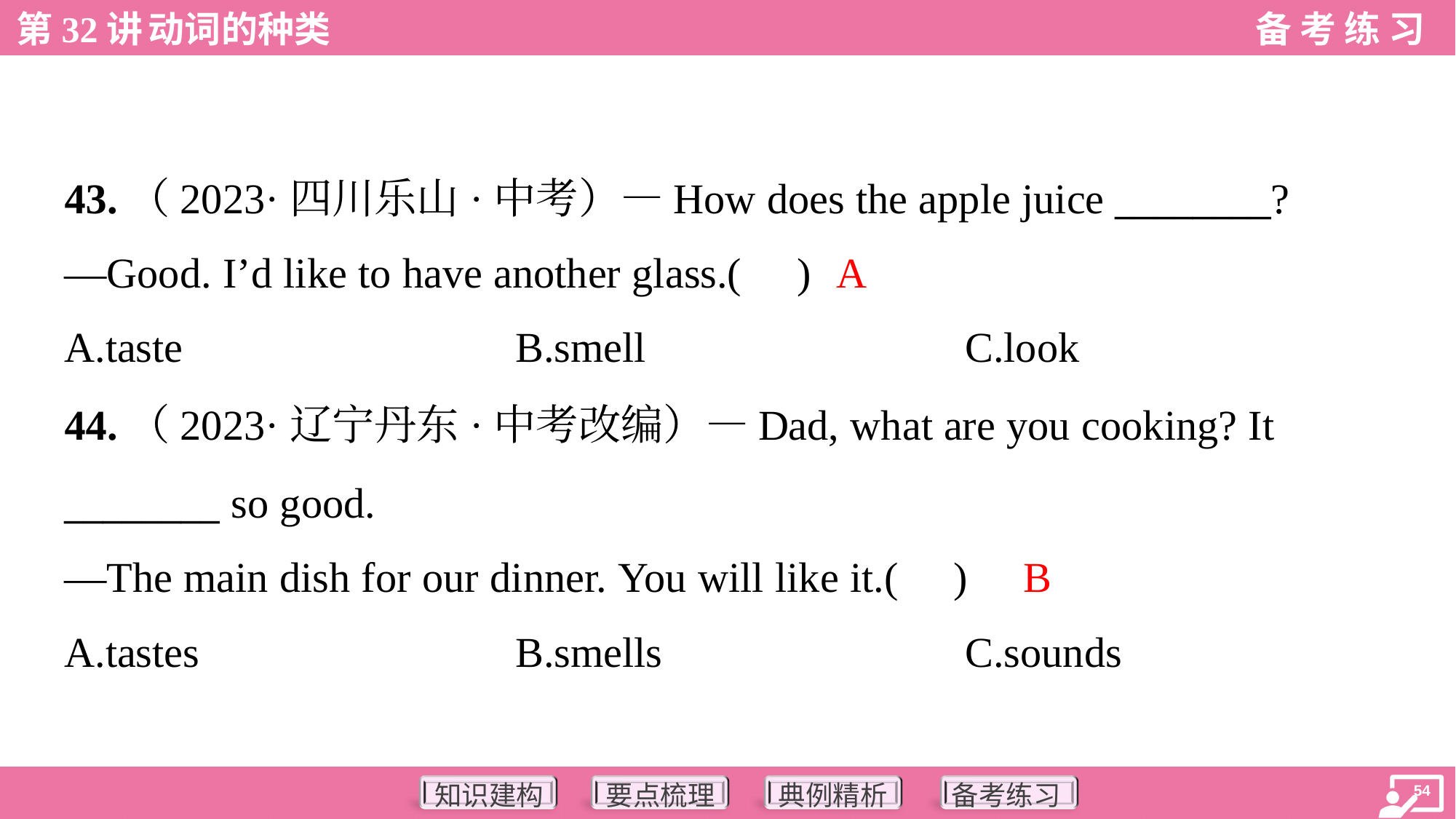

43.（2023·四川乐山·中考）—How does the apple juice ________?
—Good. I’d like to have another glass.(     )
A
A.taste	B.smell	C.look
44.（2023·辽宁丹东·中考改编）—Dad, what are you cooking? It
________ so good.
—The main dish for our dinner. You will like it.(     )
B
A.tastes	B.smells	C.sounds